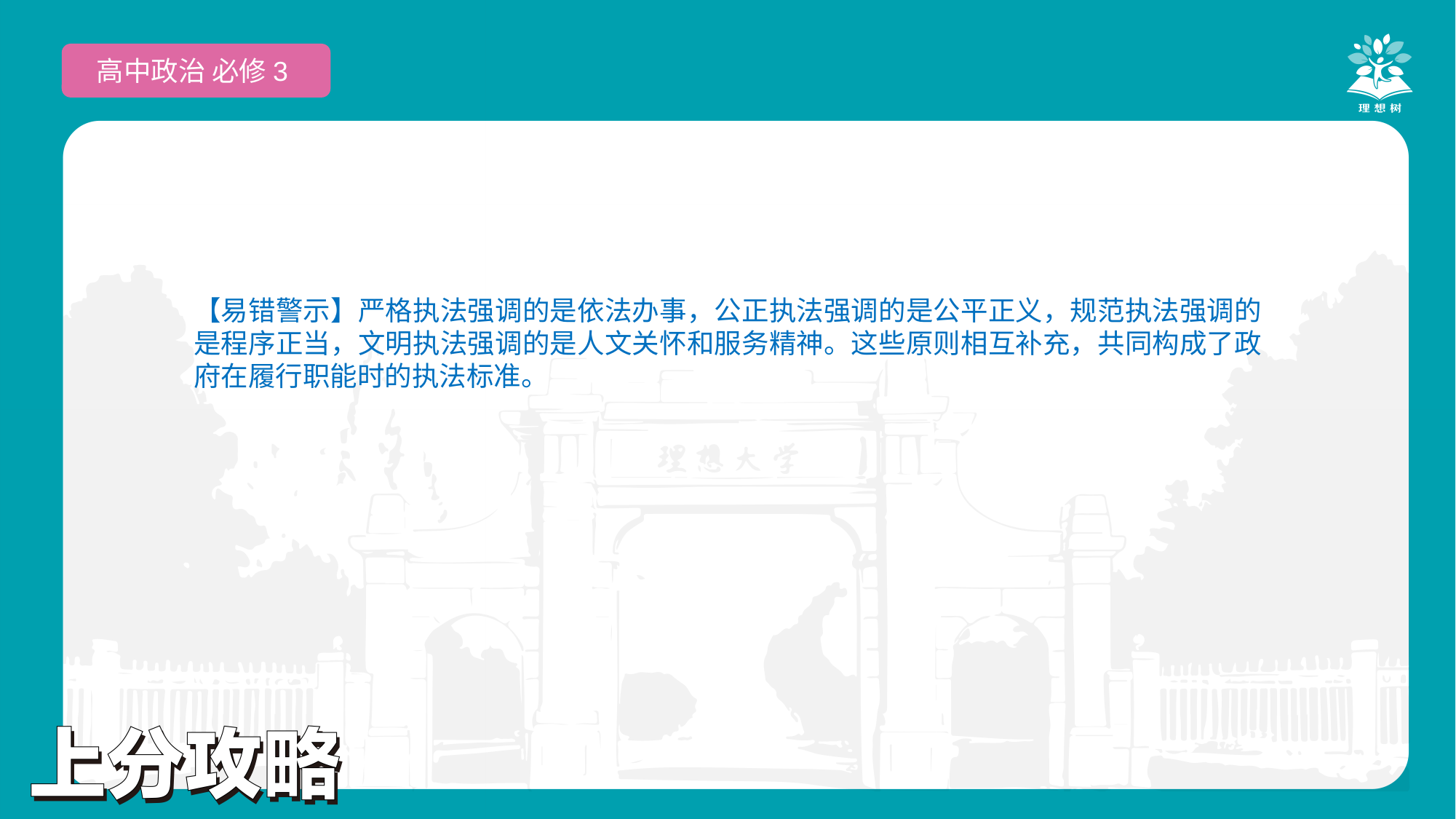

高中政治 必修3
【易错警示】严格执法强调的是依法办事，公正执法强调的是公平正义，规范执法强调的是程序正当，文明执法强调的是人文关怀和服务精神。这些原则相互补充，共同构成了政府在履行职能时的执法标准。